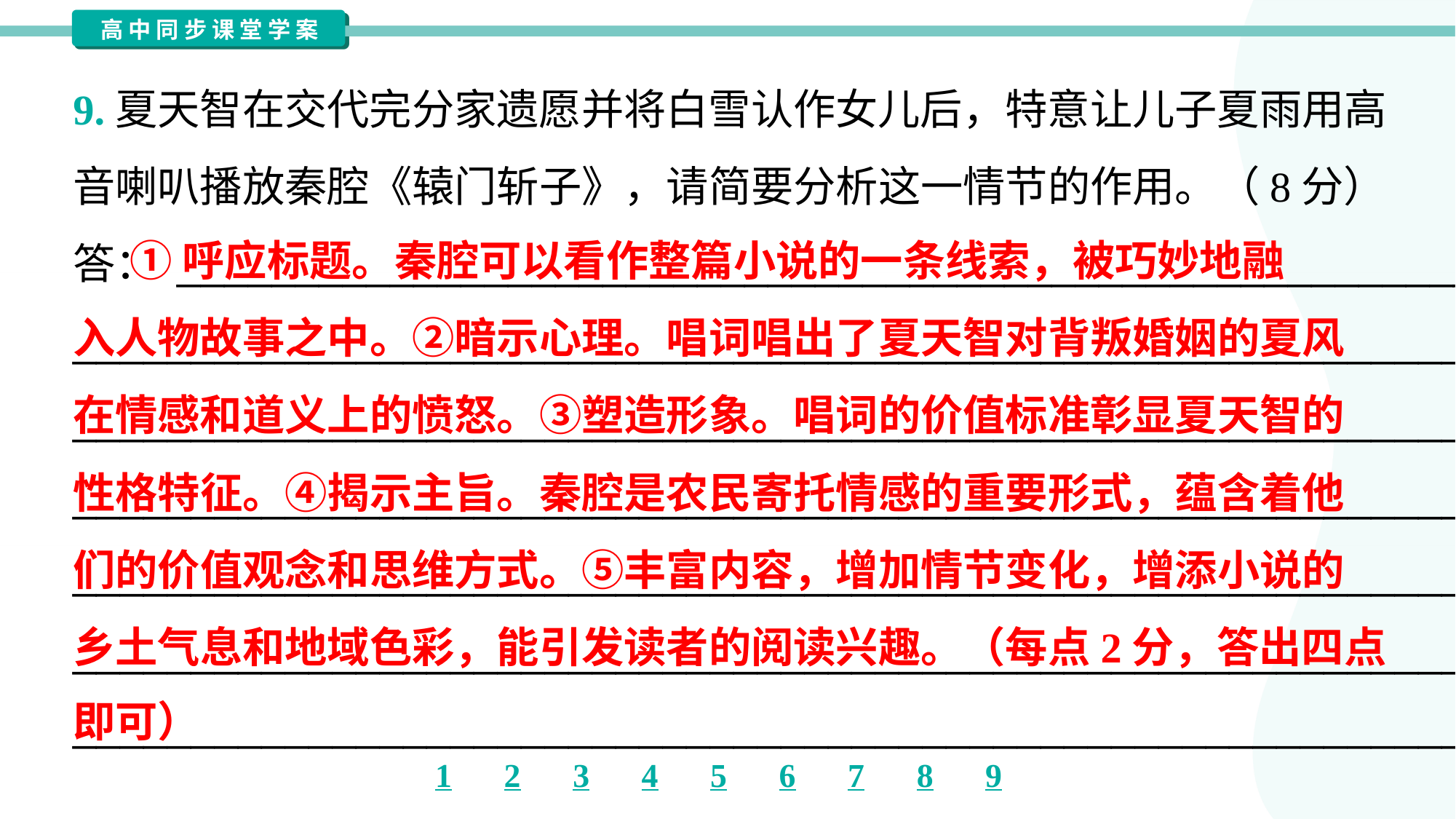

9.夏天智在交代完分家遗愿并将白雪认作女儿后，特意让儿子夏雨用高
音喇叭播放秦腔《辕门斩子》，请简要分析这一情节的作用。（8分）
答： ________________________________________________________
_____________________________________________________________
_____________________________________________________________
_____________________________________________________________
_____________________________________________________________
_____________________________________________________________
_____________________________________________________________
      ①呼应标题。秦腔可以看作整篇小说的一条线索，被巧妙地融
入人物故事之中。②暗示心理。唱词唱出了夏天智对背叛婚姻的夏风
在情感和道义上的愤怒。③塑造形象。唱词的价值标准彰显夏天智的
性格特征。④揭示主旨。秦腔是农民寄托情感的重要形式，蕴含着他
们的价值观念和思维方式。⑤丰富内容，增加情节变化，增添小说的
乡土气息和地域色彩，能引发读者的阅读兴趣。（每点2分，答出四点
即可）